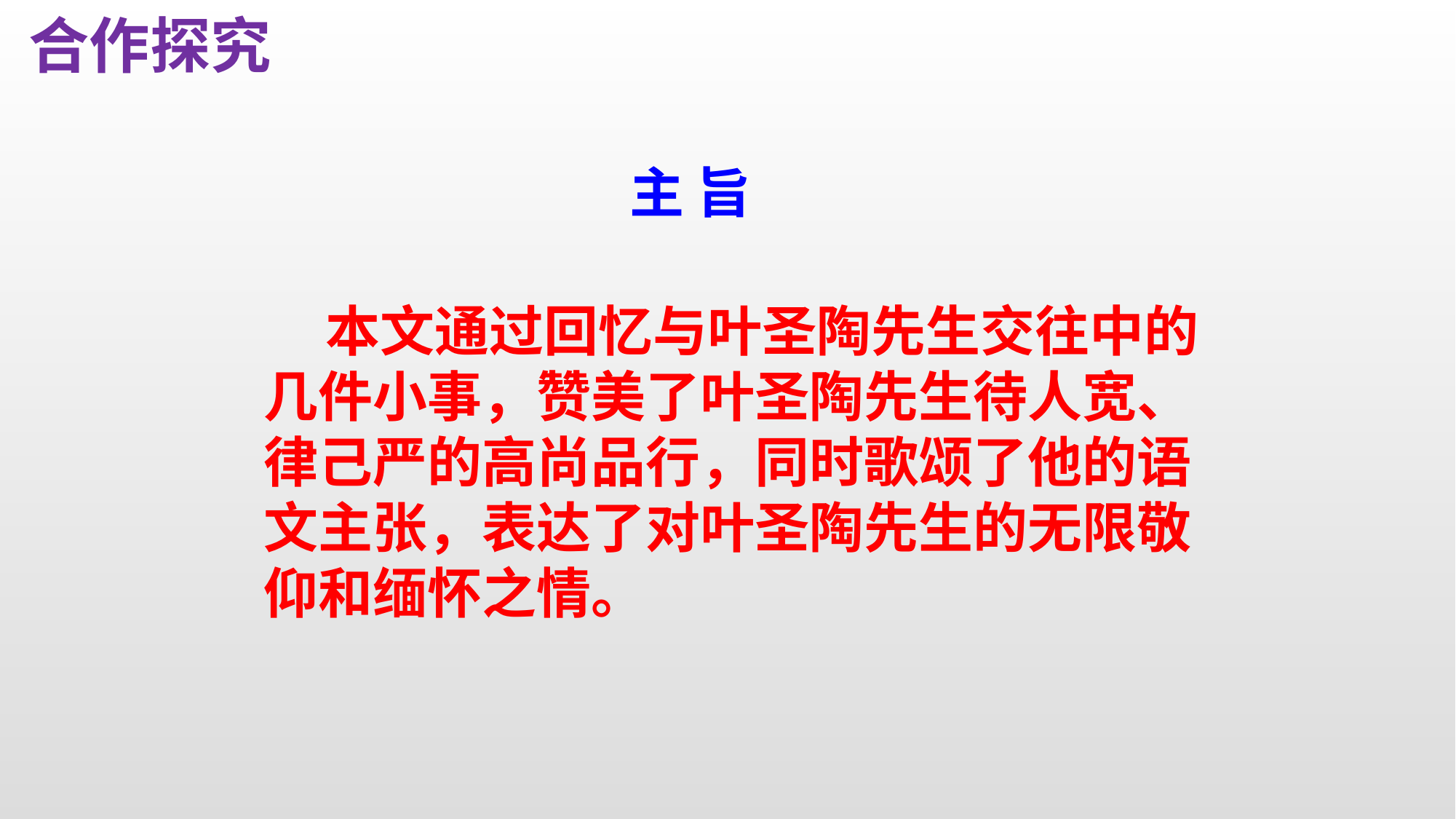

合作探究
主 旨
    本文通过回忆与叶圣陶先生交往中的几件小事，赞美了叶圣陶先生待人宽、律己严的高尚品行，同时歌颂了他的语文主张，表达了对叶圣陶先生的无限敬仰和缅怀之情。